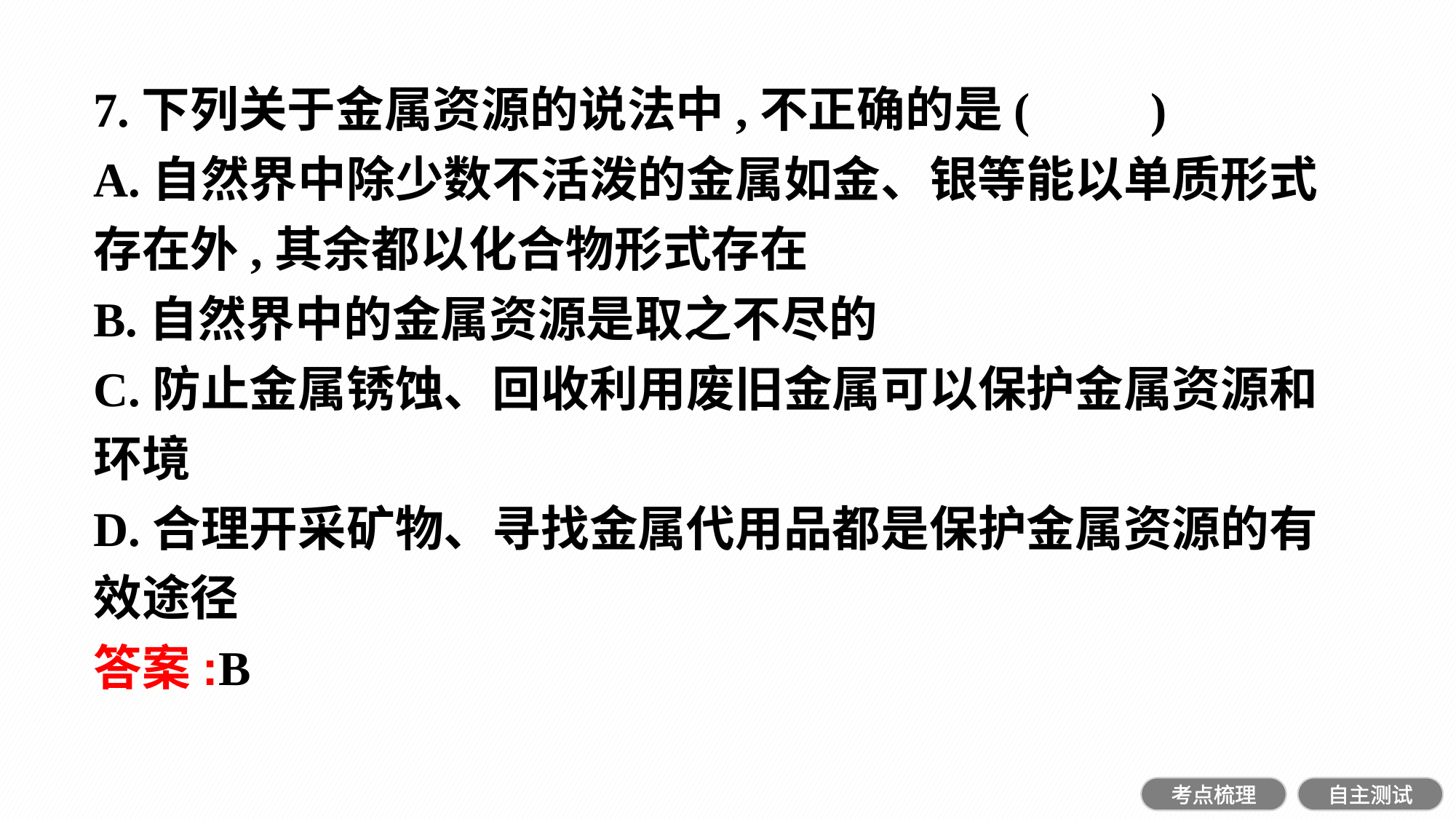

7.下列关于金属资源的说法中,不正确的是(　　)
A.自然界中除少数不活泼的金属如金、银等能以单质形式存在外,其余都以化合物形式存在
B.自然界中的金属资源是取之不尽的
C.防止金属锈蚀、回收利用废旧金属可以保护金属资源和环境
D.合理开采矿物、寻找金属代用品都是保护金属资源的有效途径
答案:B